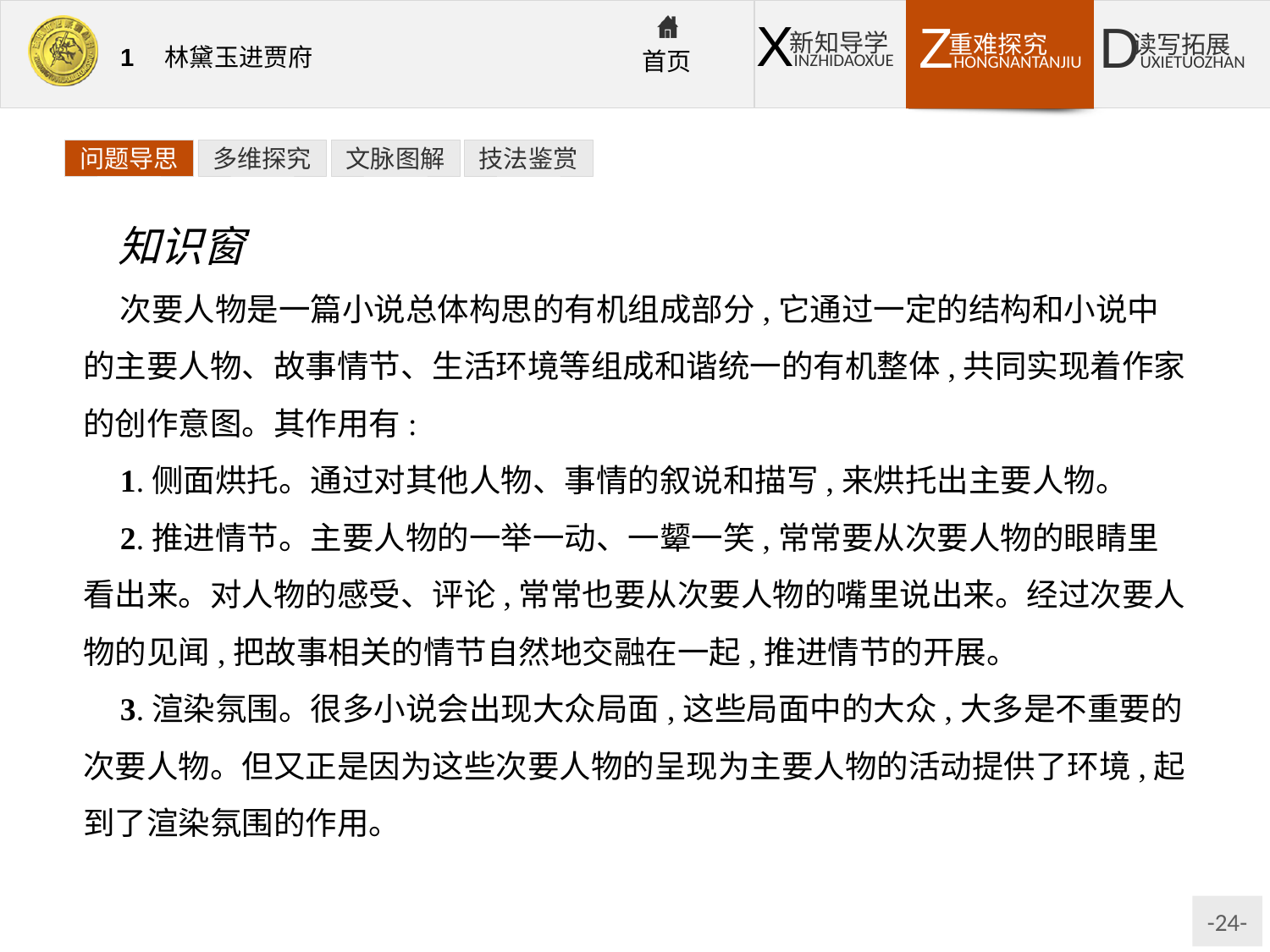

问题导思
多维探究
文脉图解
技法鉴赏
知识窗
次要人物是一篇小说总体构思的有机组成部分,它通过一定的结构和小说中的主要人物、故事情节、生活环境等组成和谐统一的有机整体,共同实现着作家的创作意图。其作用有:
1.侧面烘托。通过对其他人物、事情的叙说和描写,来烘托出主要人物。
2.推进情节。主要人物的一举一动、一颦一笑,常常要从次要人物的眼睛里看出来。对人物的感受、评论,常常也要从次要人物的嘴里说出来。经过次要人物的见闻,把故事相关的情节自然地交融在一起,推进情节的开展。
3.渲染氛围。很多小说会出现大众局面,这些局面中的大众,大多是不重要的次要人物。但又正是因为这些次要人物的呈现为主要人物的活动提供了环境,起到了渲染氛围的作用。